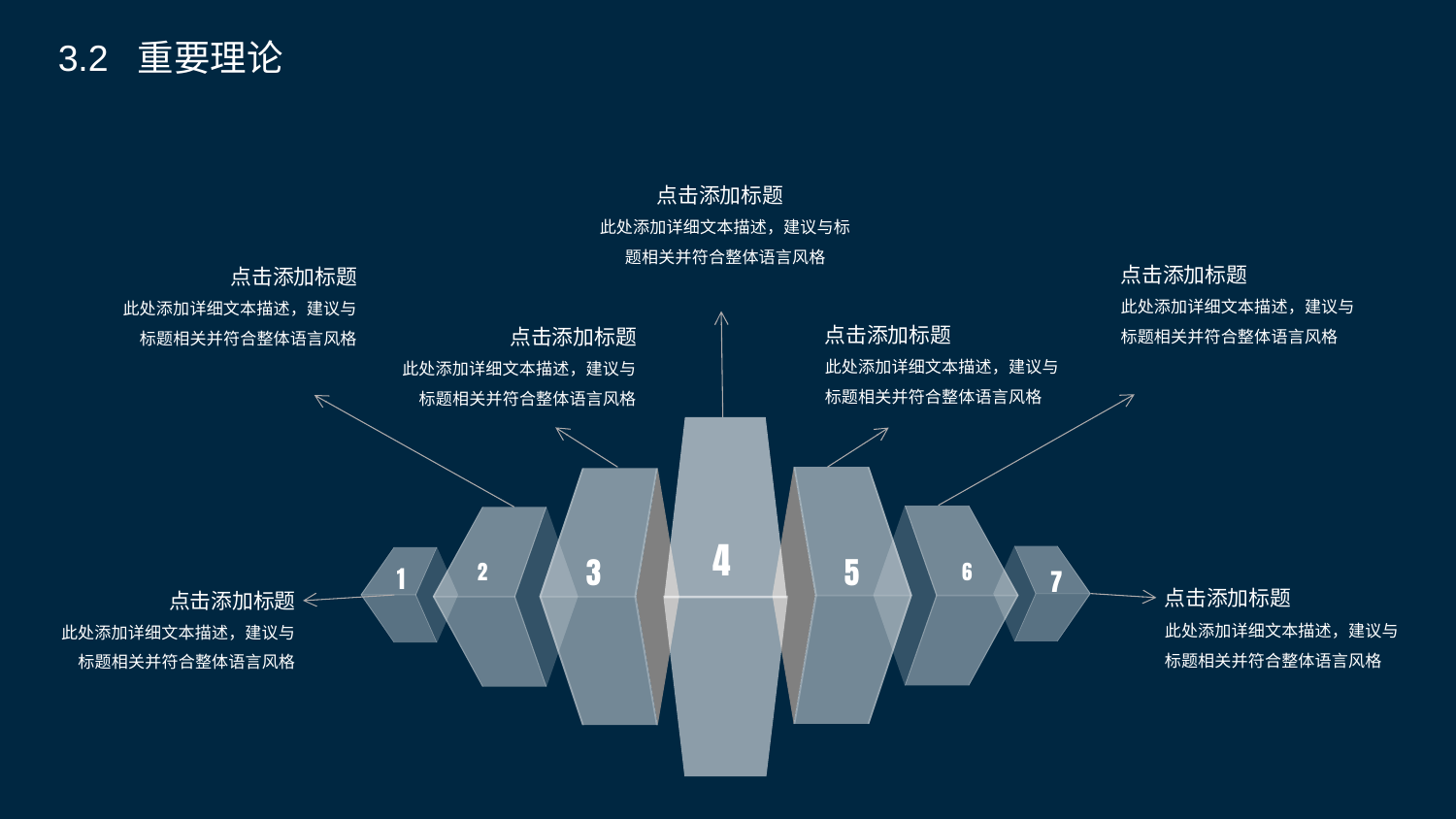

3.2  重要理论
点击添加标题
此处添加详细文本描述，建议与标题相关并符合整体语言风格
点击添加标题
此处添加详细文本描述，建议与标题相关并符合整体语言风格
点击添加标题
此处添加详细文本描述，建议与标题相关并符合整体语言风格
点击添加标题
此处添加详细文本描述，建议与标题相关并符合整体语言风格
点击添加标题
此处添加详细文本描述，建议与标题相关并符合整体语言风格

4

5

3

6

2

7

1
点击添加标题
此处添加详细文本描述，建议与标题相关并符合整体语言风格
点击添加标题
此处添加详细文本描述，建议与标题相关并符合整体语言风格